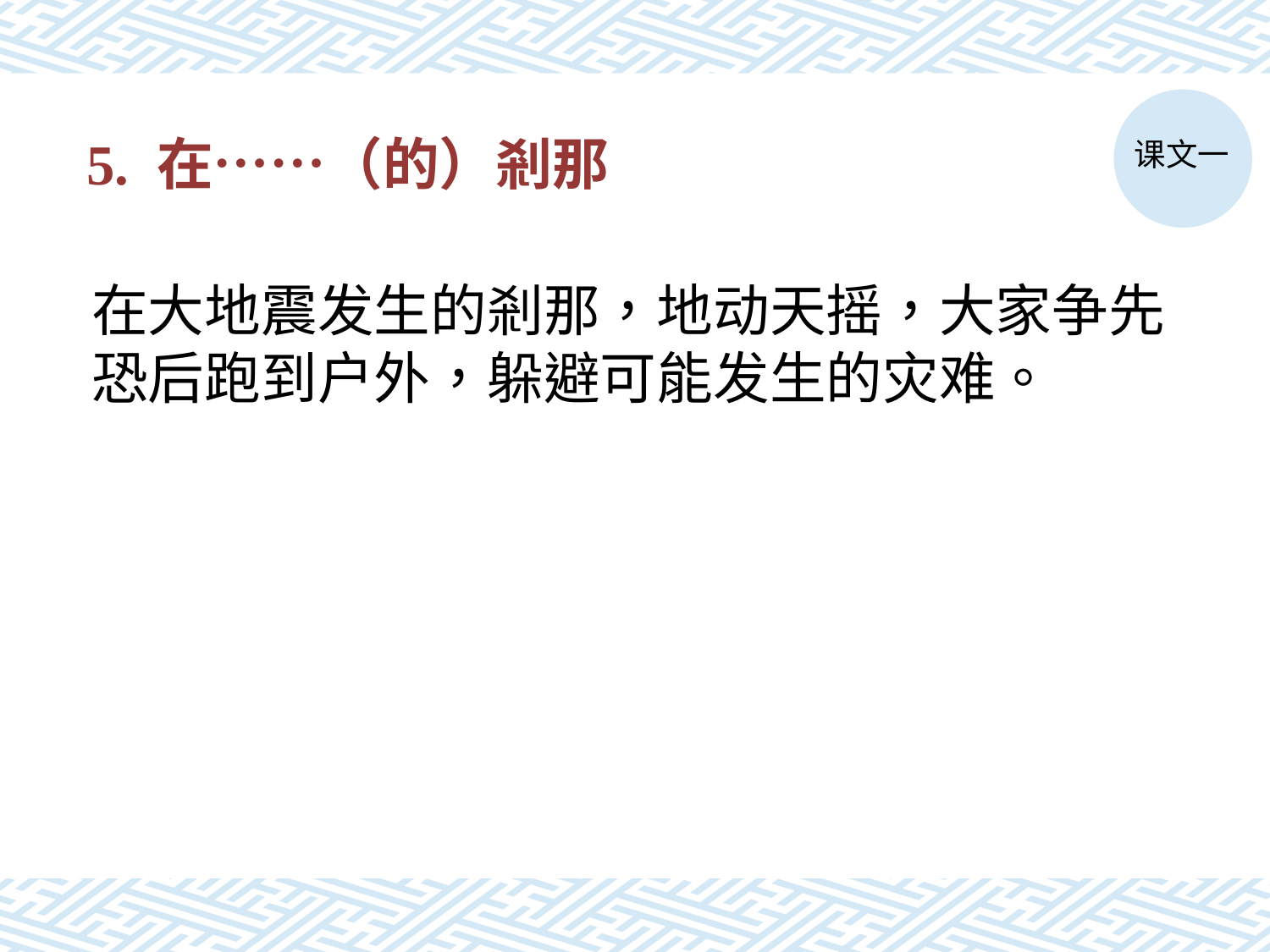

课文一
# 5. 在……（的）剎那
在大地震发生的剎那，地动天摇，大家争先恐后跑到户外，躲避可能发生的灾难。